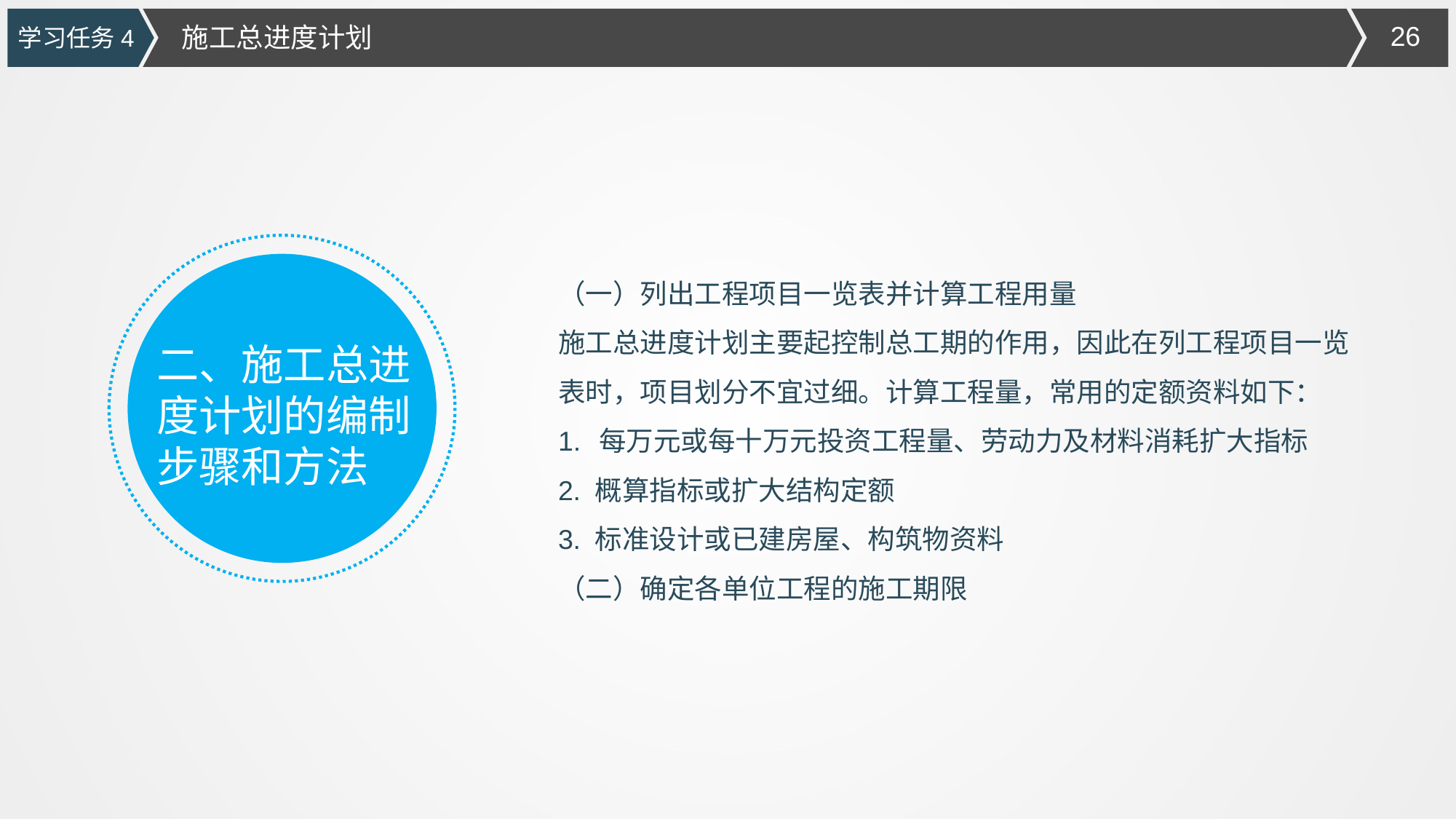

施工总进度计划
学习任务4

（一）列出工程项目一览表并计算工程用量
施工总进度计划主要起控制总工期的作用，因此在列工程项目一览表时，项目划分不宜过细。计算工程量，常用的定额资料如下：
每万元或每十万元投资工程量、劳动力及材料消耗扩大指标
2. 概算指标或扩大结构定额
3. 标准设计或已建房屋、构筑物资料
（二）确定各单位工程的施工期限
二、施工总进度计划的编制步骤和方法